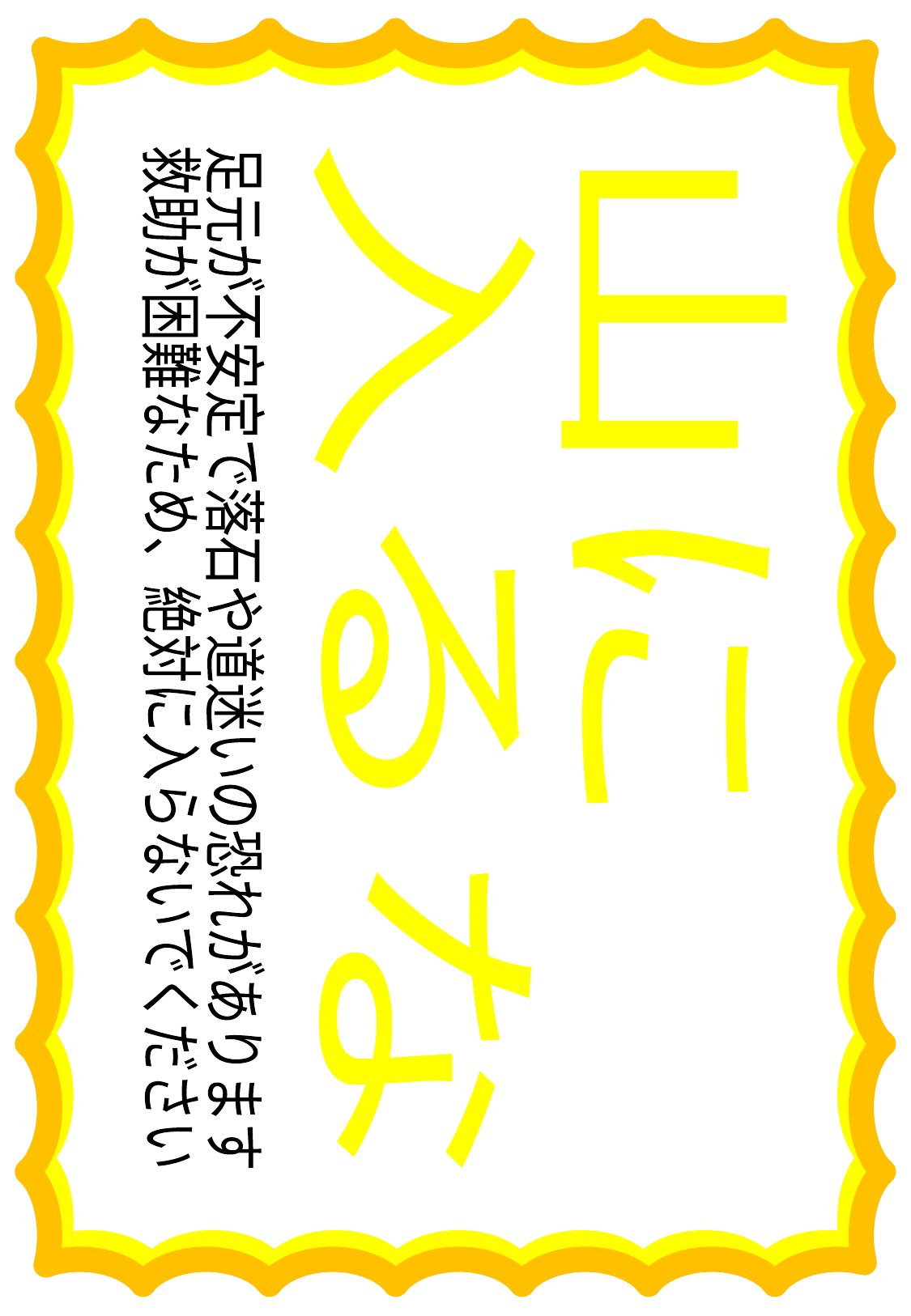

山に
入るな
足元が不安定で落石や道迷いの恐れがあります
救助が困難なため、絶対に入らないでください